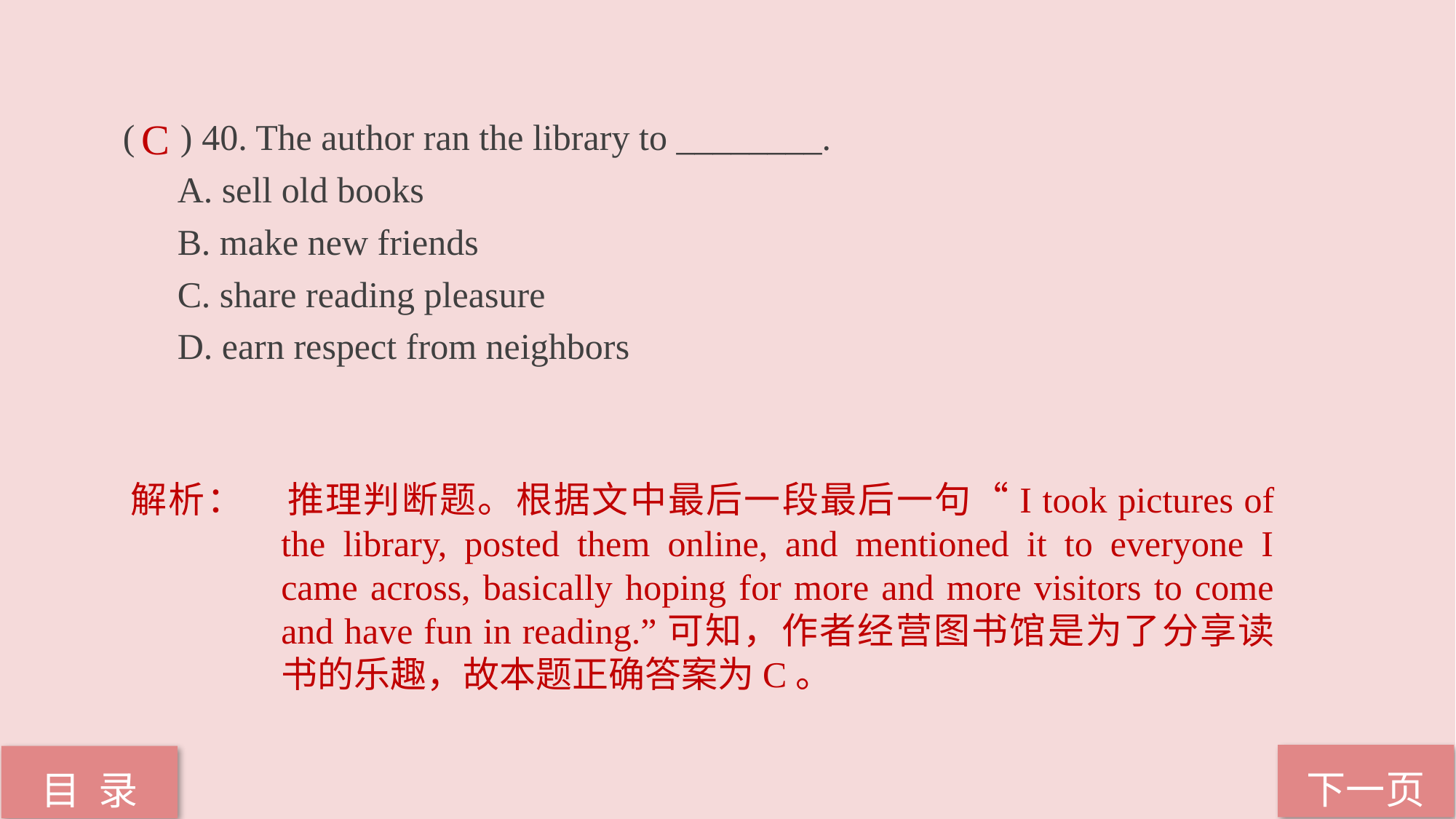

(     ) 40. The author ran the library to ________.
A. sell old books
B. make new friends
C. share reading pleasure
D. earn respect from neighbors
C
解析：	推理判断题。根据文中最后一段最后一句“I took pictures of the library, posted them online, and mentioned it to everyone I came across, basically hoping for more and more visitors to come and have fun in reading.”可知，作者经营图书馆是为了分享读书的乐趣，故本题正确答案为C。